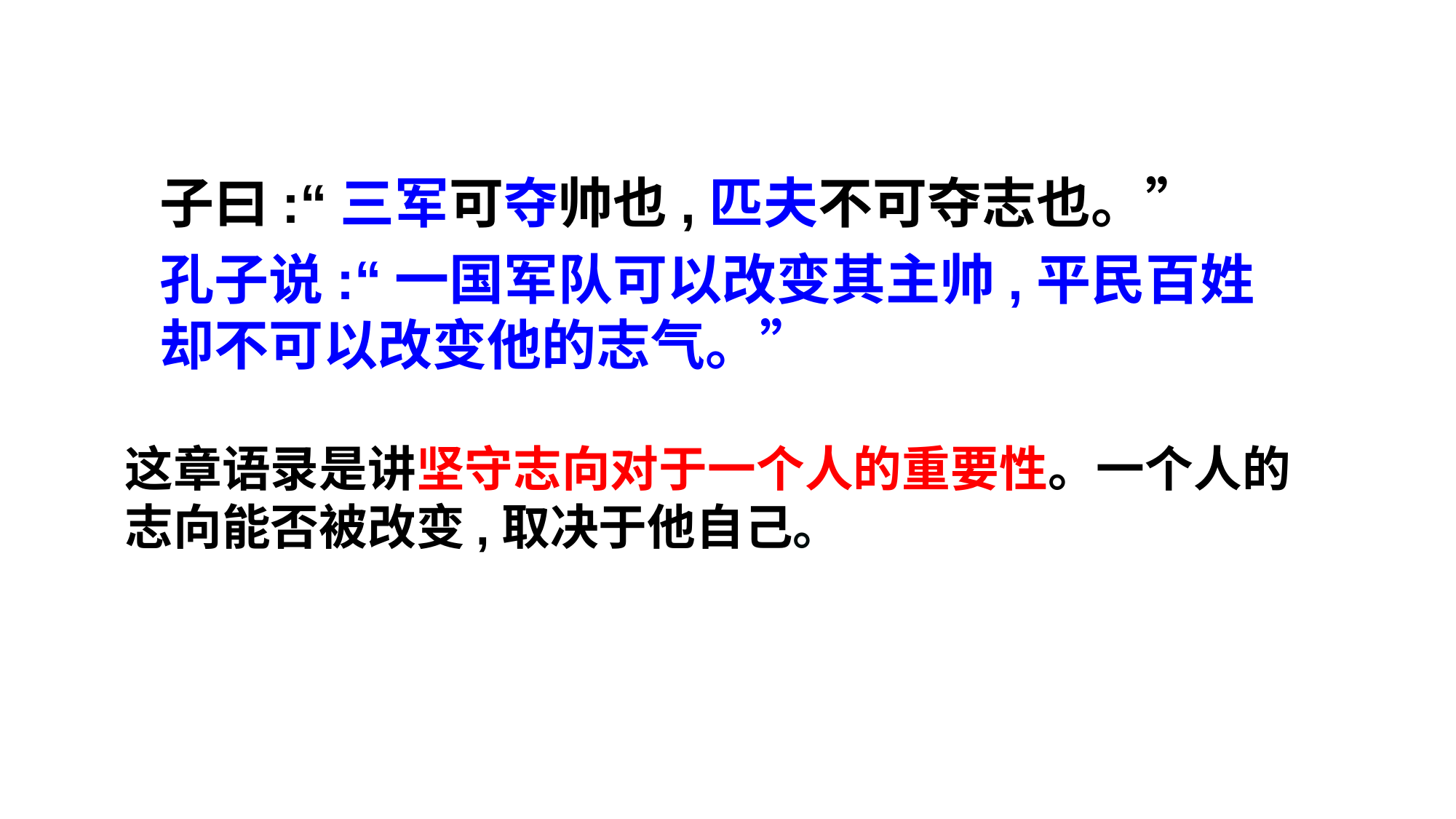

子曰:“三军可夺帅也,匹夫不可夺志也。”
孔子说:“一国军队可以改变其主帅,平民百姓却不可以改变他的志气。”
这章语录是讲坚守志向对于一个人的重要性。一个人的志向能否被改变,取决于他自己。